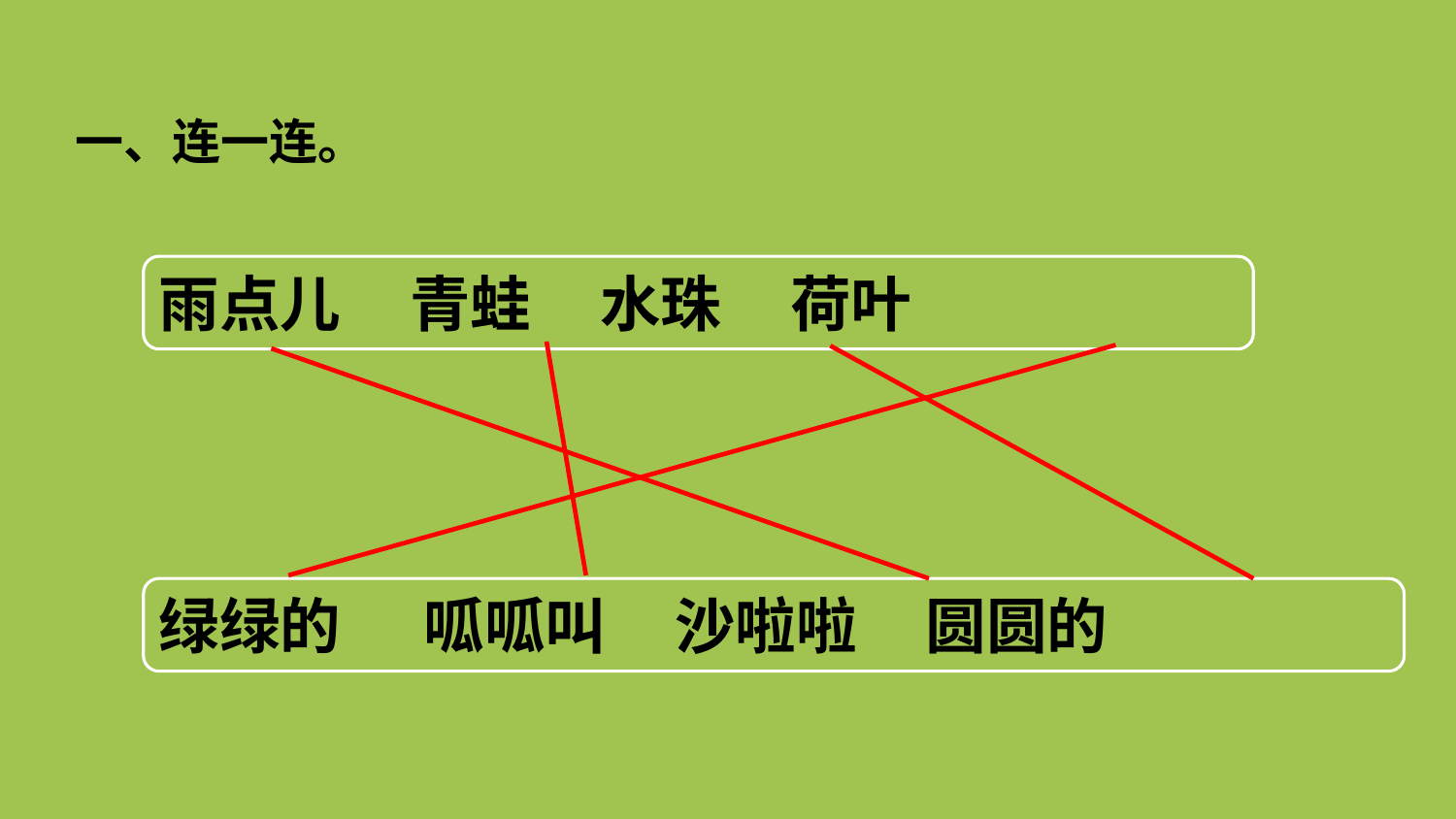

一、连一连。
雨点儿     青蛙     水珠     荷叶
绿绿的      呱呱叫     沙啦啦     圆圆的